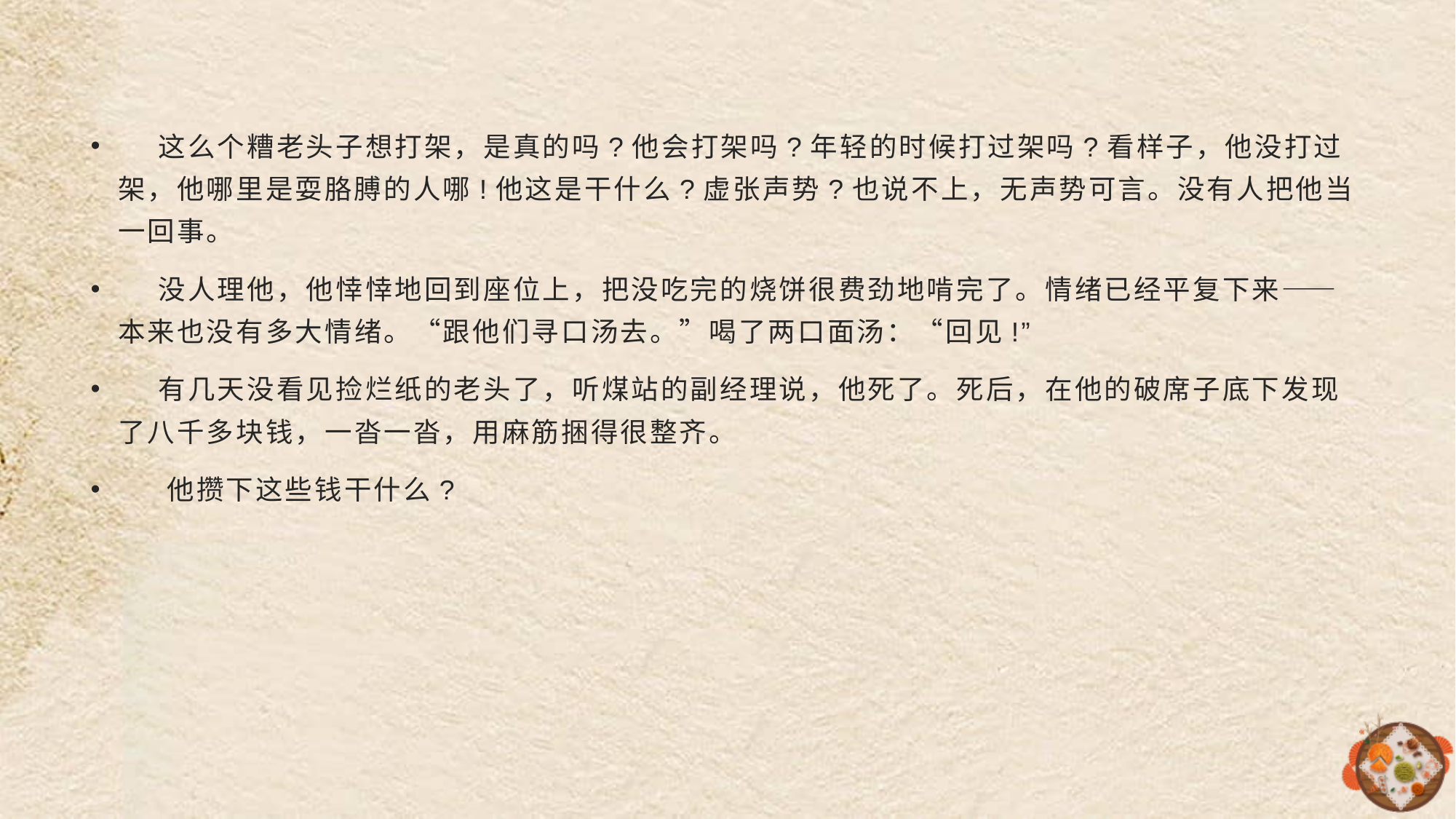

#
    这么个糟老头子想打架，是真的吗?他会打架吗?年轻的时候打过架吗?看样子，他没打过架，他哪里是耍胳膊的人哪!他这是干什么?虚张声势?也说不上，无声势可言。没有人把他当一回事。
    没人理他，他悻悻地回到座位上，把没吃完的烧饼很费劲地啃完了。情绪已经平复下来——本来也没有多大情绪。“跟他们寻口汤去。”喝了两口面汤：“回见!”
    有几天没看见捡烂纸的老头了，听煤站的副经理说，他死了。死后，在他的破席子底下发现了八千多块钱，一沓一沓，用麻筋捆得很整齐。
     他攒下这些钱干什么?